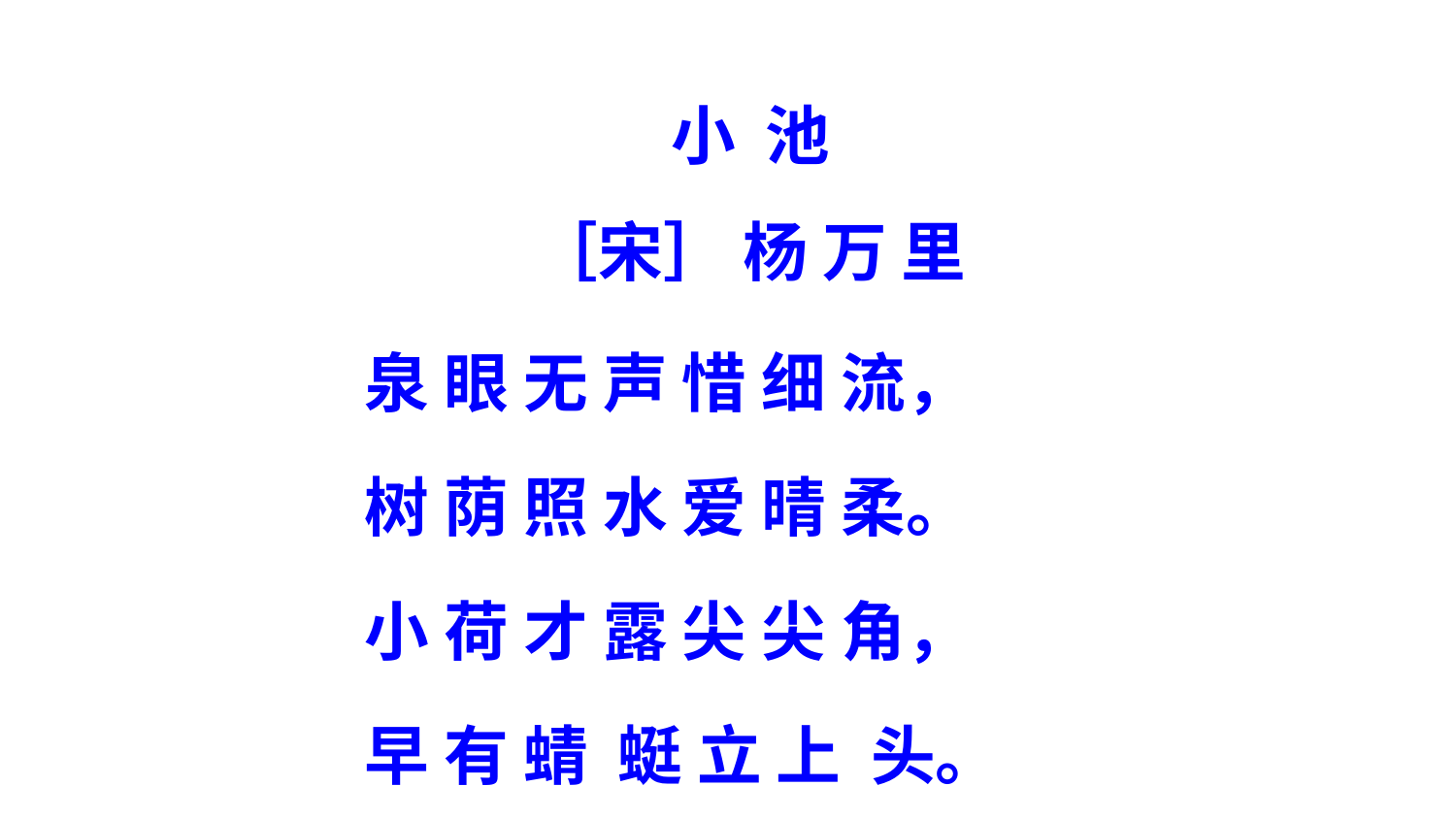

小  池
［宋］ 杨 万 里
泉 眼 无 声 惜 细 流，
树 荫 照 水 爱 晴 柔。
小 荷 才 露 尖 尖 角，
早 有 蜻  蜓 立 上  头。